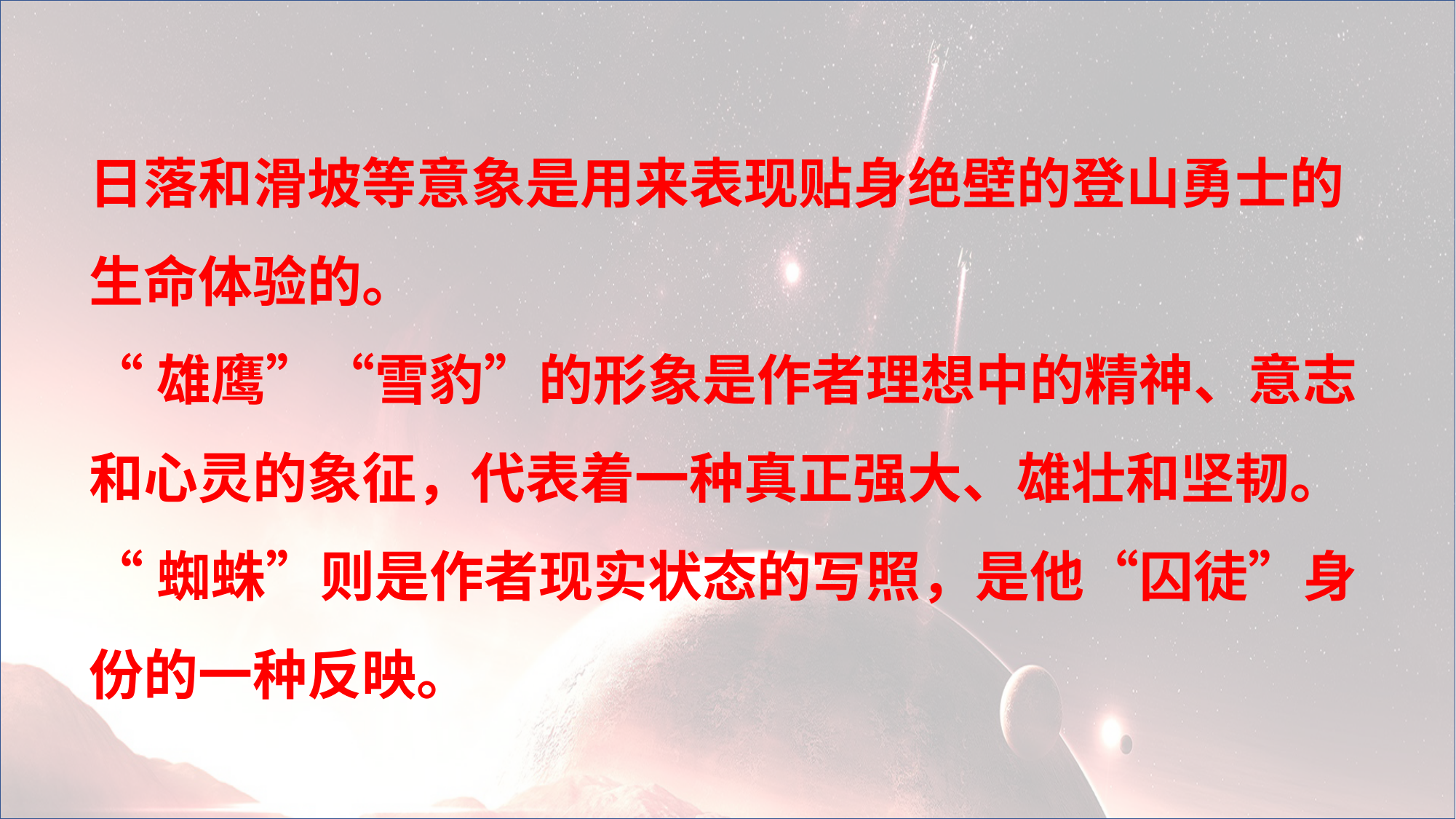

日落和滑坡等意象是用来表现贴身绝壁的登山勇士的生命体验的。
“雄鹰”“雪豹”的形象是作者理想中的精神、意志和心灵的象征，代表着一种真正强大、雄壮和坚韧。
“蜘蛛”则是作者现实状态的写照，是他“囚徒”身份的一种反映。